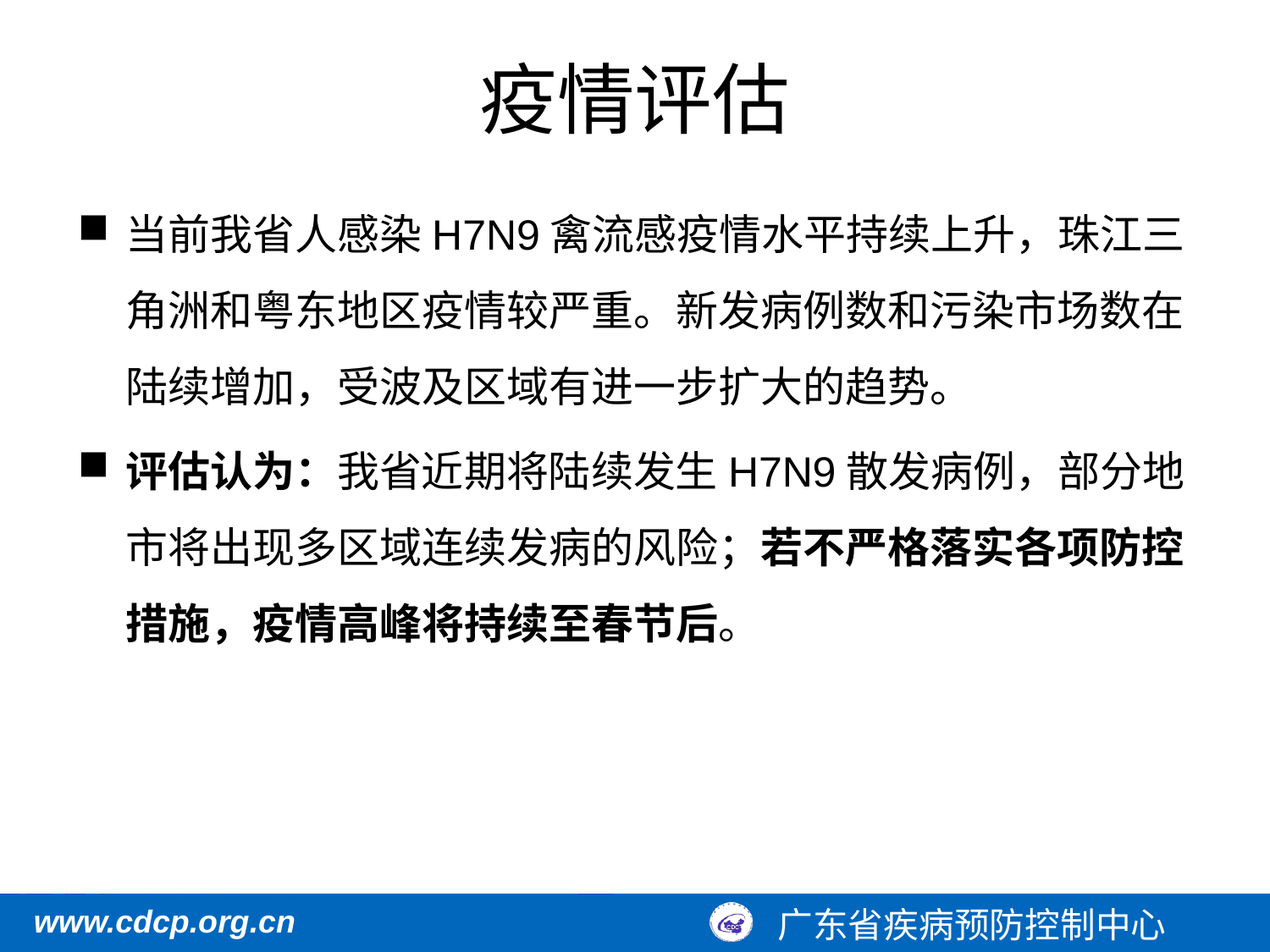

# 疫情评估
当前我省人感染H7N9禽流感疫情水平持续上升，珠江三角洲和粤东地区疫情较严重。新发病例数和污染市场数在陆续增加，受波及区域有进一步扩大的趋势。
评估认为：我省近期将陆续发生H7N9散发病例，部分地市将出现多区域连续发病的风险；若不严格落实各项防控措施，疫情高峰将持续至春节后。